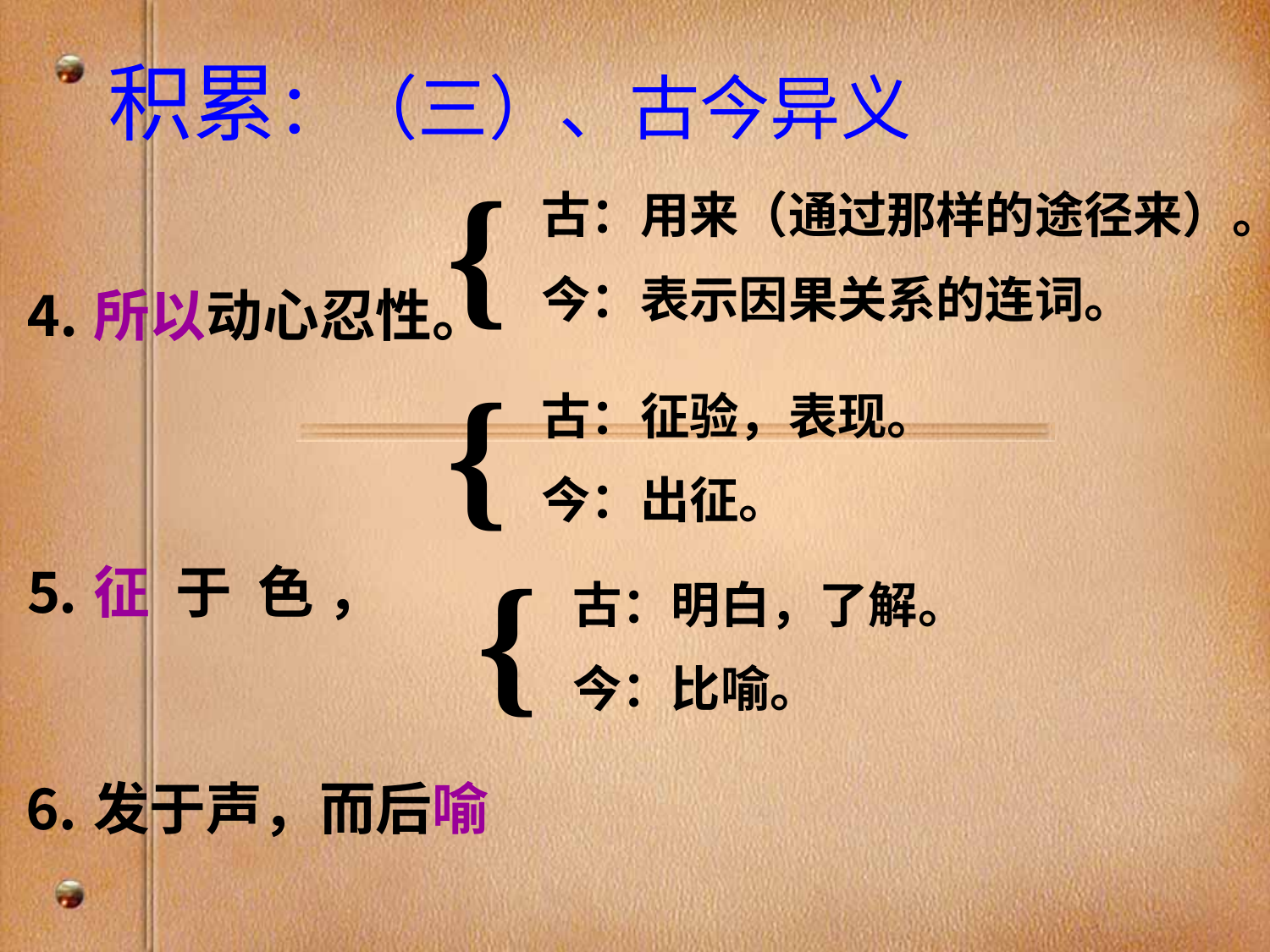

# 积累：（三）、古今异义

⒋所以动心忍性。

⒌征  于  色 ，

⒍发于声，而后喻
{
古：用来（通过那样的途径来）。
今：表示因果关系的连词。
{
古：征验，表现。
今：出征。
{
古：明白，了解。
今：比喻。